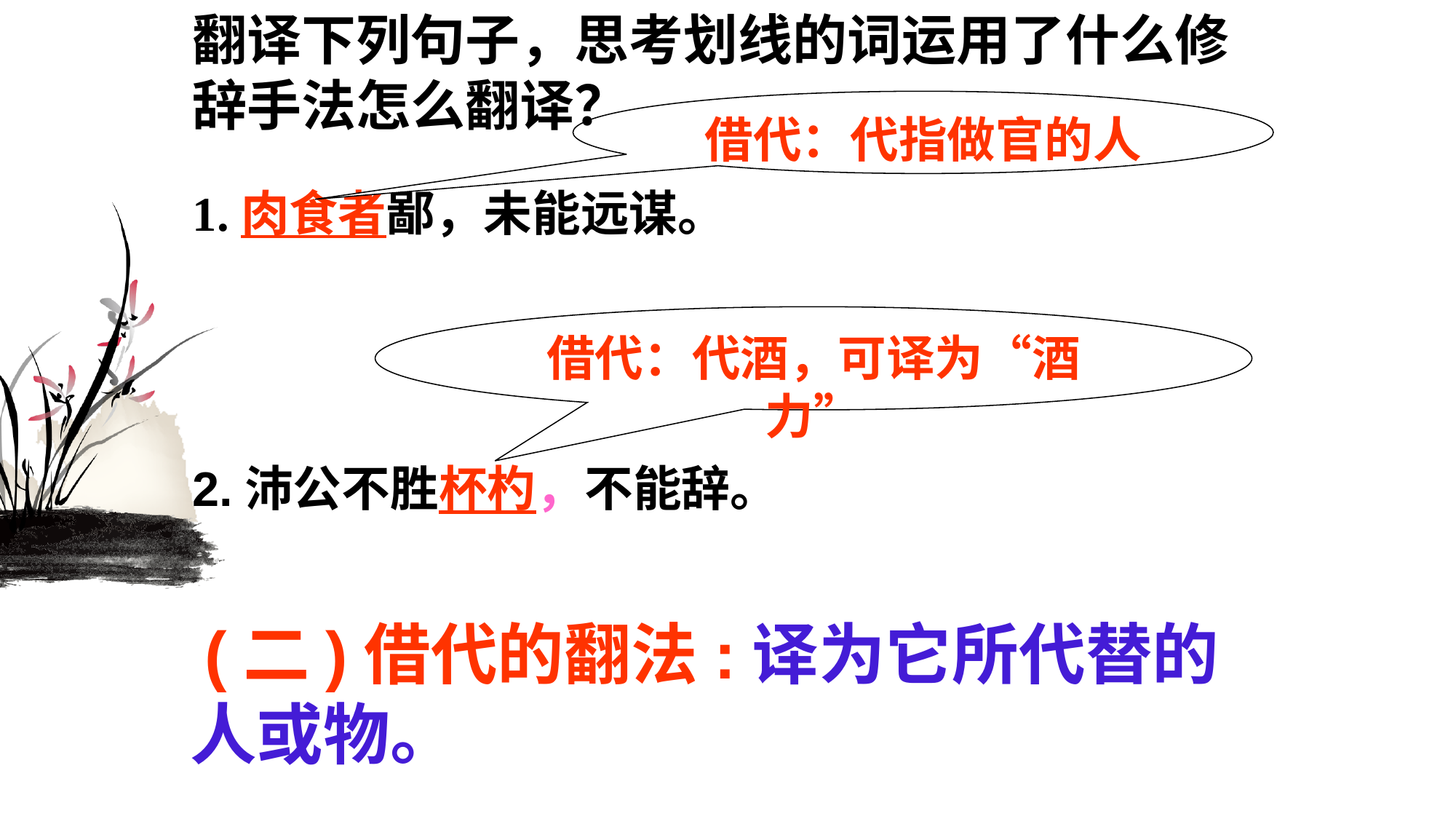

翻译下列句子，思考划线的词运用了什么修辞手法怎么翻译？
借代：代指做官的人
1.肉食者鄙，未能远谋。
借代：代酒，可译为“酒力”
2.沛公不胜杯杓，不能辞。
 (二)借代的翻法:译为它所代替的人或物。